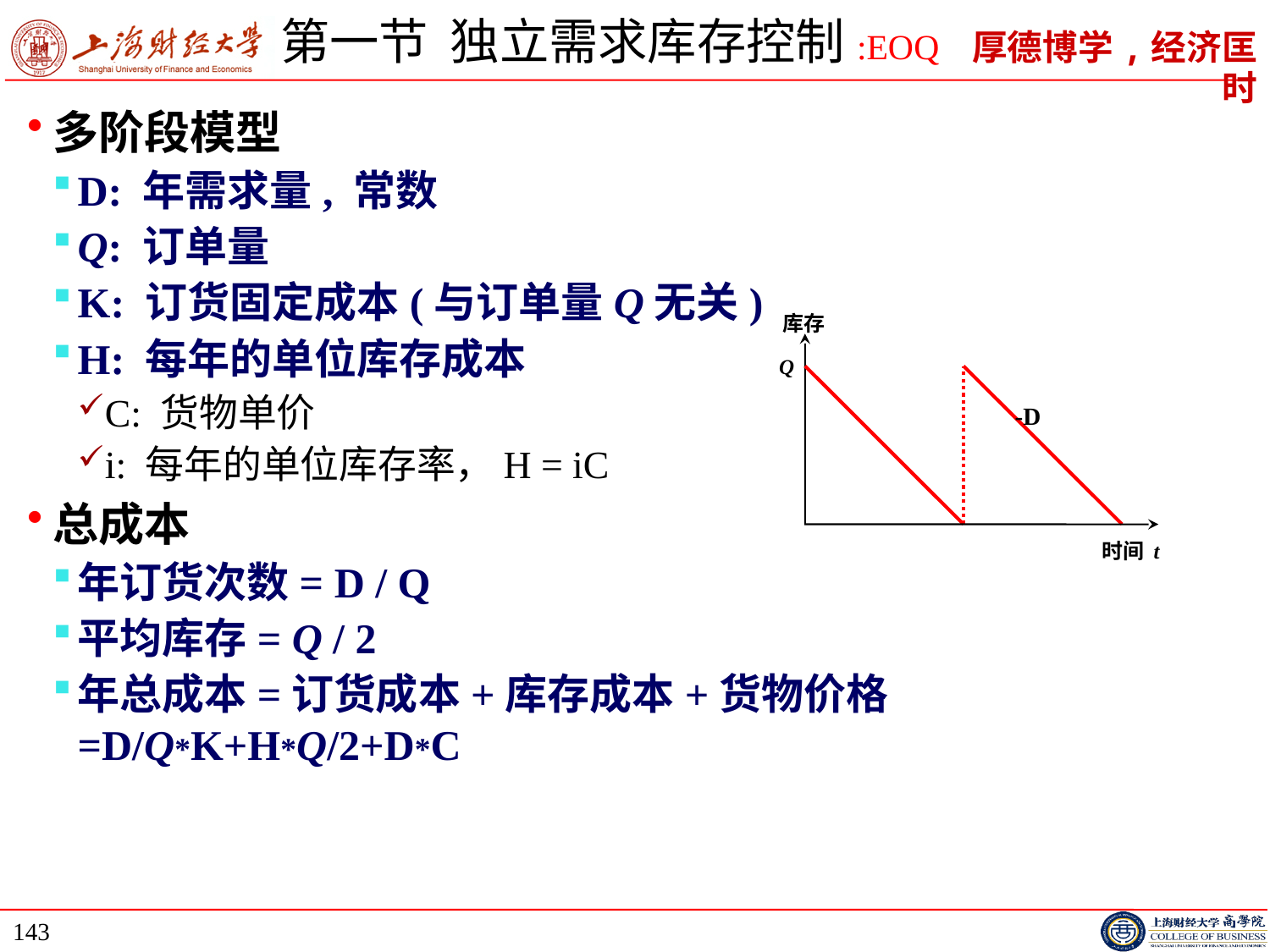

143
# 第一节  独立需求库存控制:EOQ
多阶段模型
D: 年需求量, 常数
Q: 订单量
K: 订货固定成本(与订单量Q无关)
H: 每年的单位库存成本
C: 货物单价
i: 每年的单位库存率，H = iC
总成本
年订货次数= D / Q
平均库存= Q / 2
年总成本=订货成本+库存成本+货物价格 =D/Q*K+H*Q/2+D*C

库存

Q

-D

时间 t